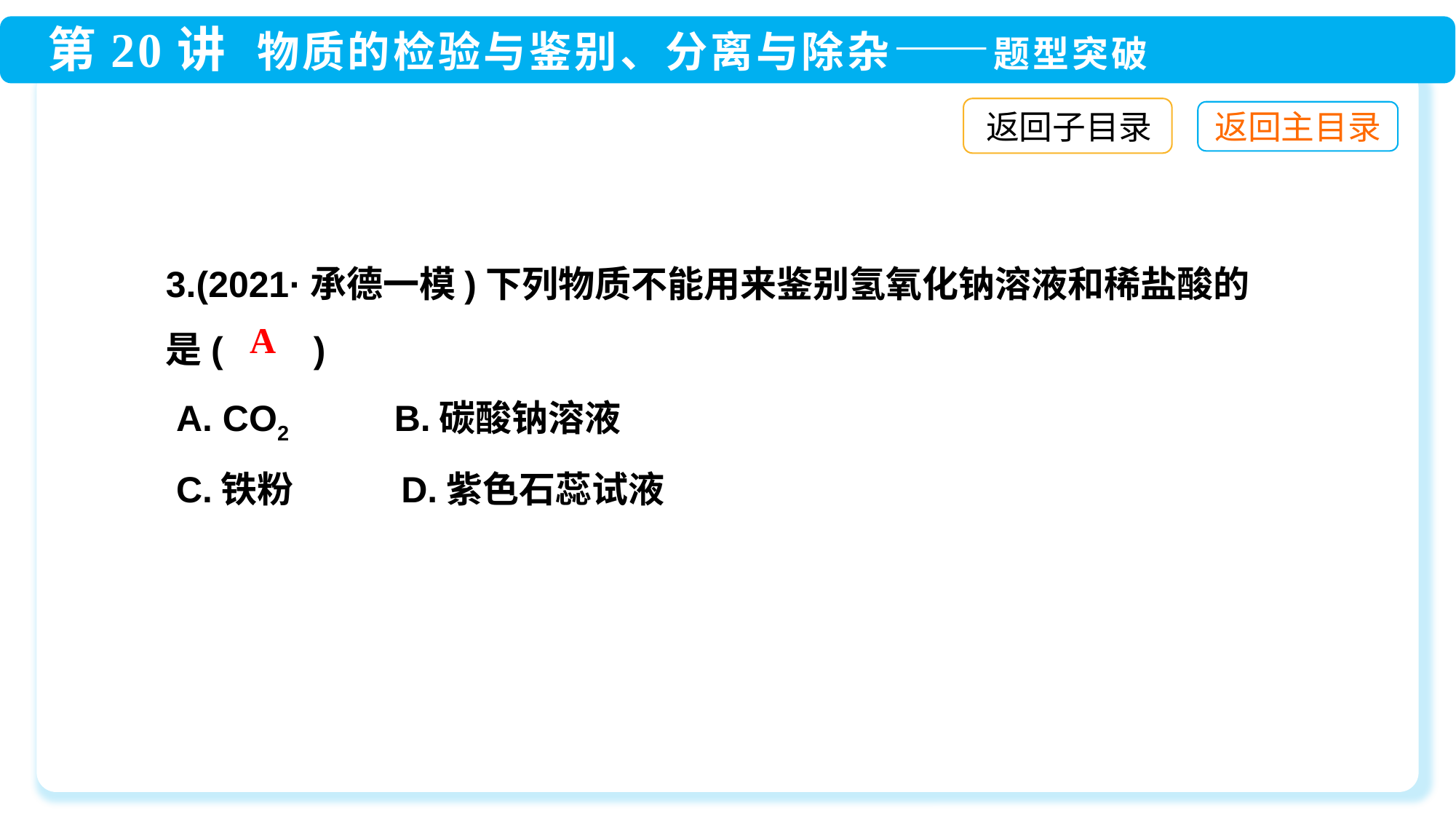

返回子目录
3.(2021·承德一模)下列物质不能用来鉴别氢氧化钠溶液和稀盐酸的是(　　)
 A. CO2	 B.碳酸钠溶液
 C.铁粉	 D.紫色石蕊试液
A